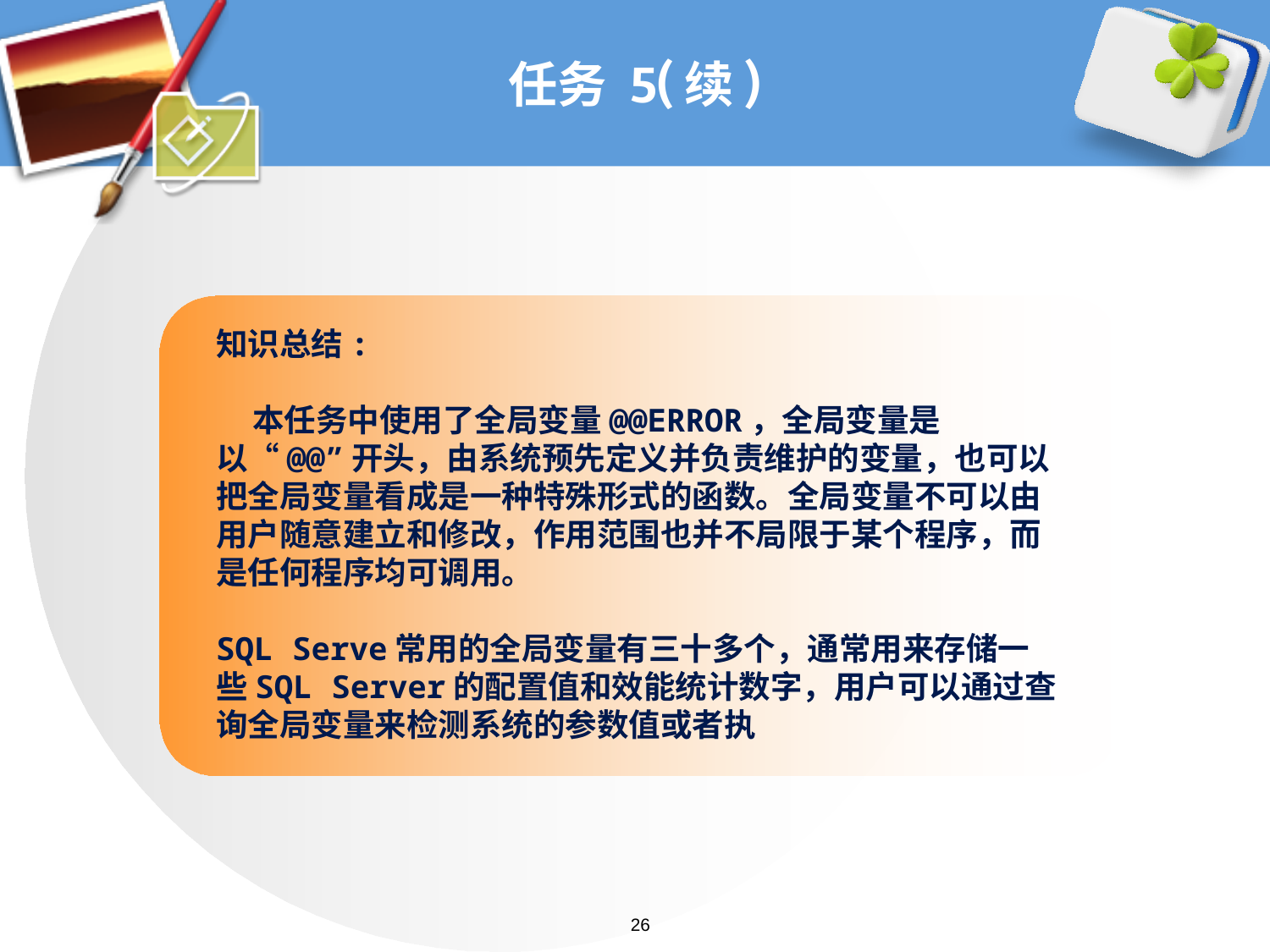

# 任务 5(续)

知识总结:

    本任务中使用了全局变量@@ERROR，全局变量是以“@@”开头，由系统预先定义并负责维护的变量，也可以把全局变量看成是一种特殊形式的函数。全局变量不可以由用户随意建立和修改，作用范围也并不局限于某个程序，而是任何程序均可调用。

SQL Serve常用的全局变量有三十多个，通常用来存储一些SQL Server的配置值和效能统计数字，用户可以通过查询全局变量来检测系统的参数值或者执
26